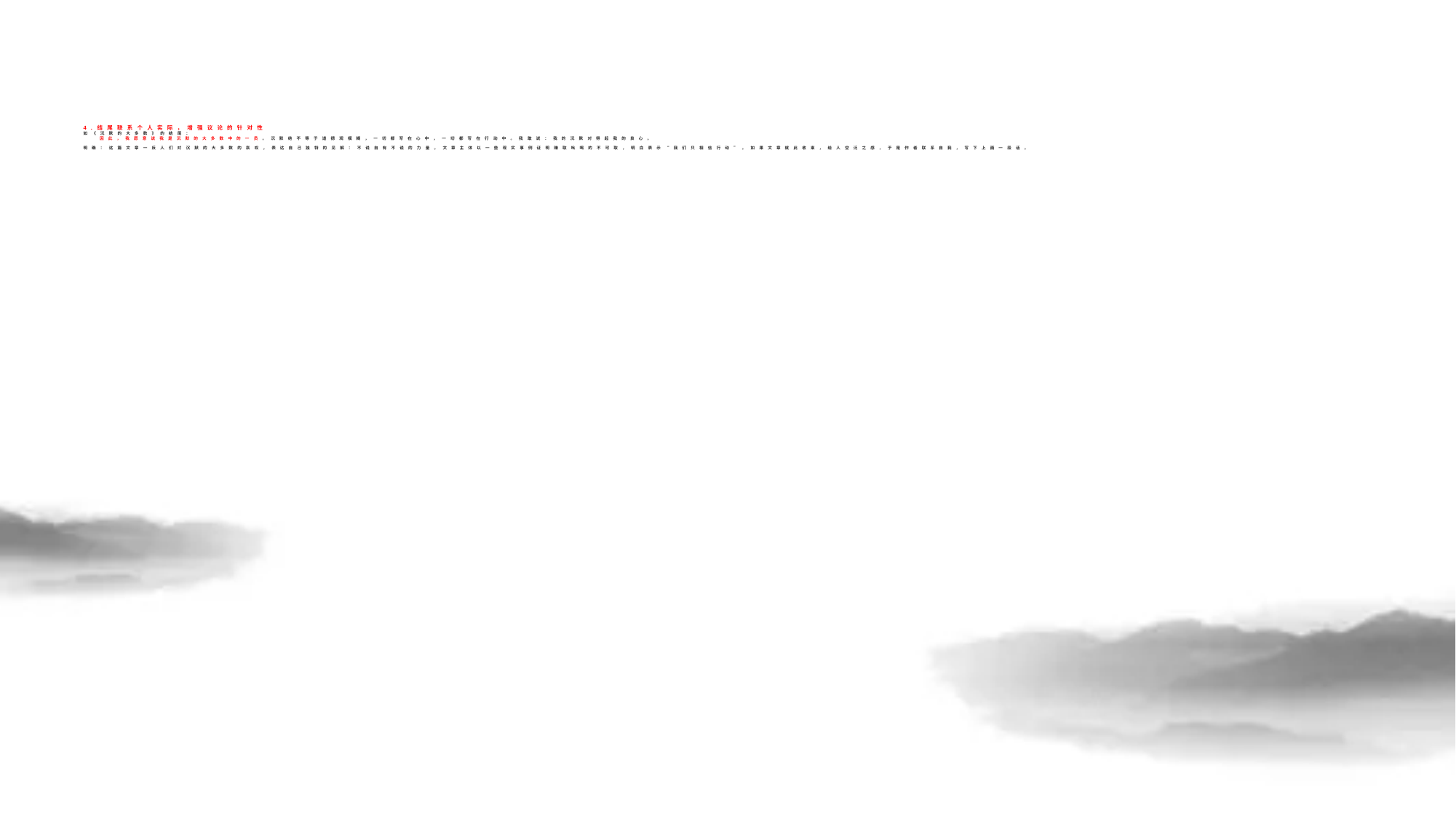

# 4.结尾联系个人实际，增强议论的针对性 如《沉默的大多数》的结尾： 因此，我愿意说我是沉默的大多数中的一员。沉默绝不等于道德观模糊，一切都写在心中，一切都写在行动中。我敢说：我的沉默对得起我的良心。 明确：这篇文章一反人们对沉默的大多数的哀叹，表达自己独特的见解：不说自有不说的力量。文章主体以一些现实事例证明赚取吆喝的不可取，明白表示“我们只相信行动”。如果文章就此收束，给人空泛之感，于是作者联系自我，写下上面一段话。